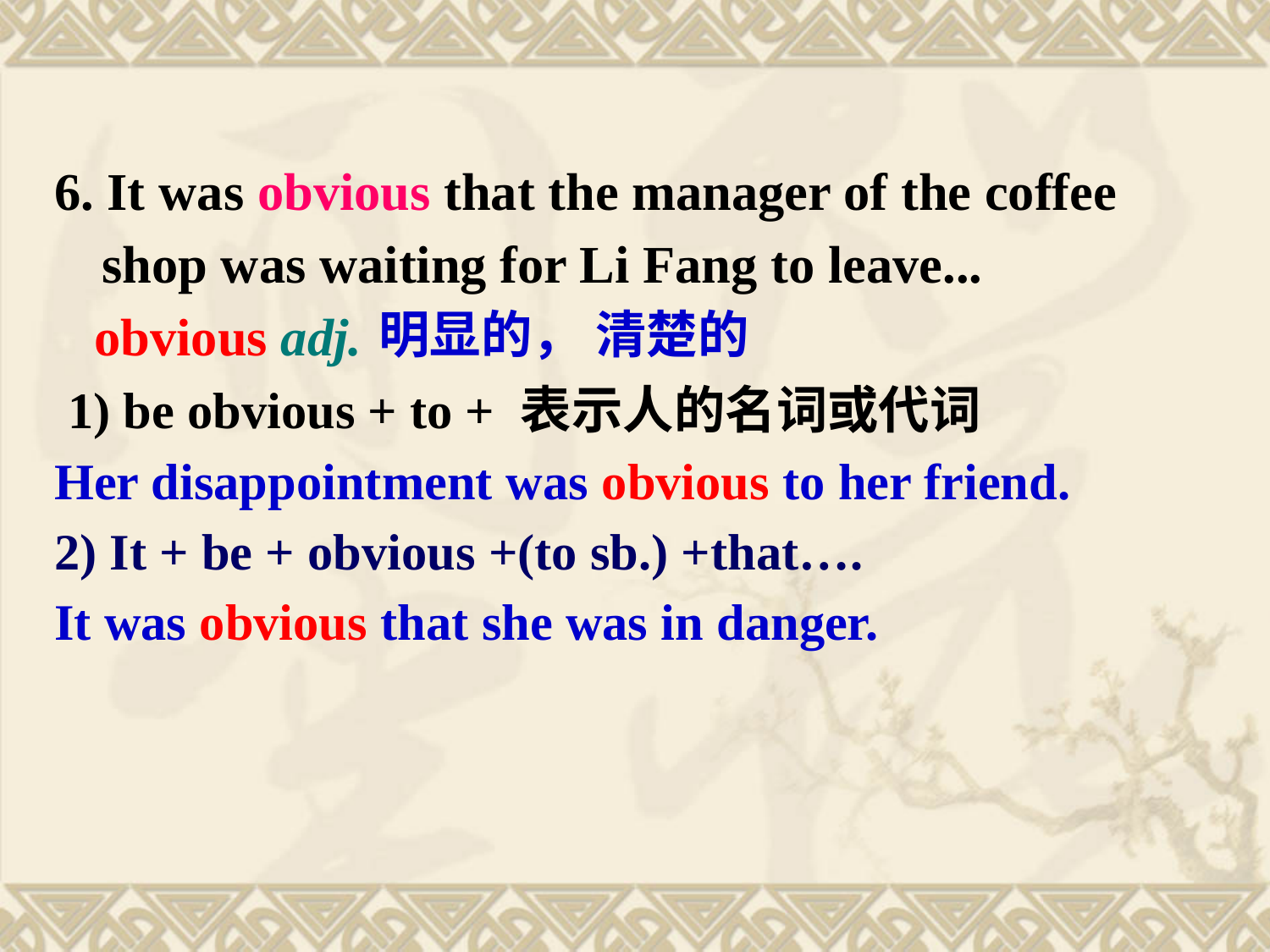

6. It was obvious that the manager of the coffee shop was waiting for Li Fang to leave...
   obvious adj.
 1) be obvious + to + 表示人的名词或代词
Her disappointment was obvious to her friend.
2) It + be + obvious +(to sb.) +that….
It was obvious that she was in danger.

明显的， 清楚的